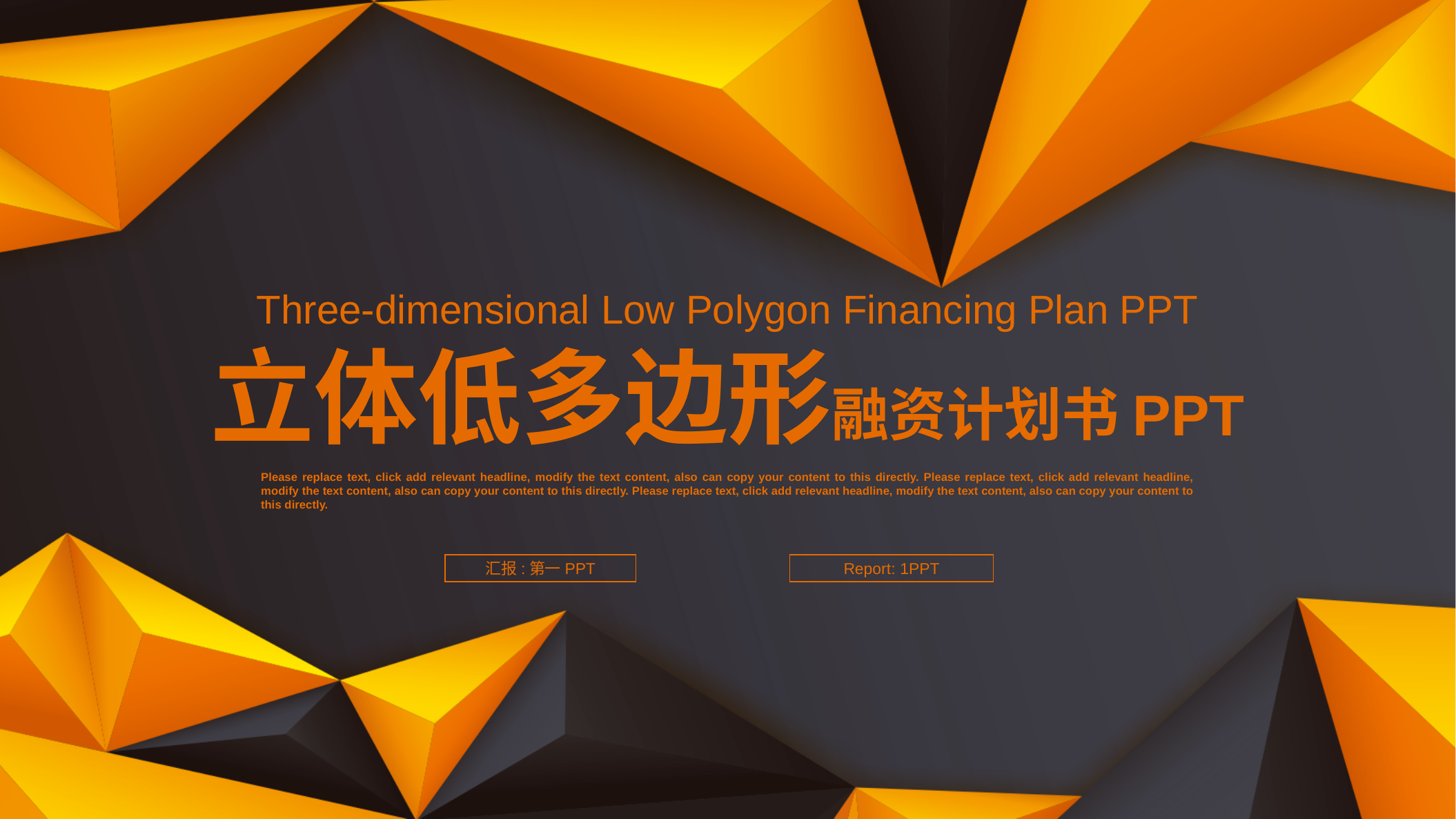

Three-dimensional Low Polygon Financing Plan PPT
立体低多边形融资计划书PPT
Please replace text, click add relevant headline, modify the text content, also can copy your content to this directly. Please replace text, click add relevant headline, modify the text content, also can copy your content to this directly. Please replace text, click add relevant headline, modify the text content, also can copy your content to this directly.
汇报:第一PPT
Report: 1PPT